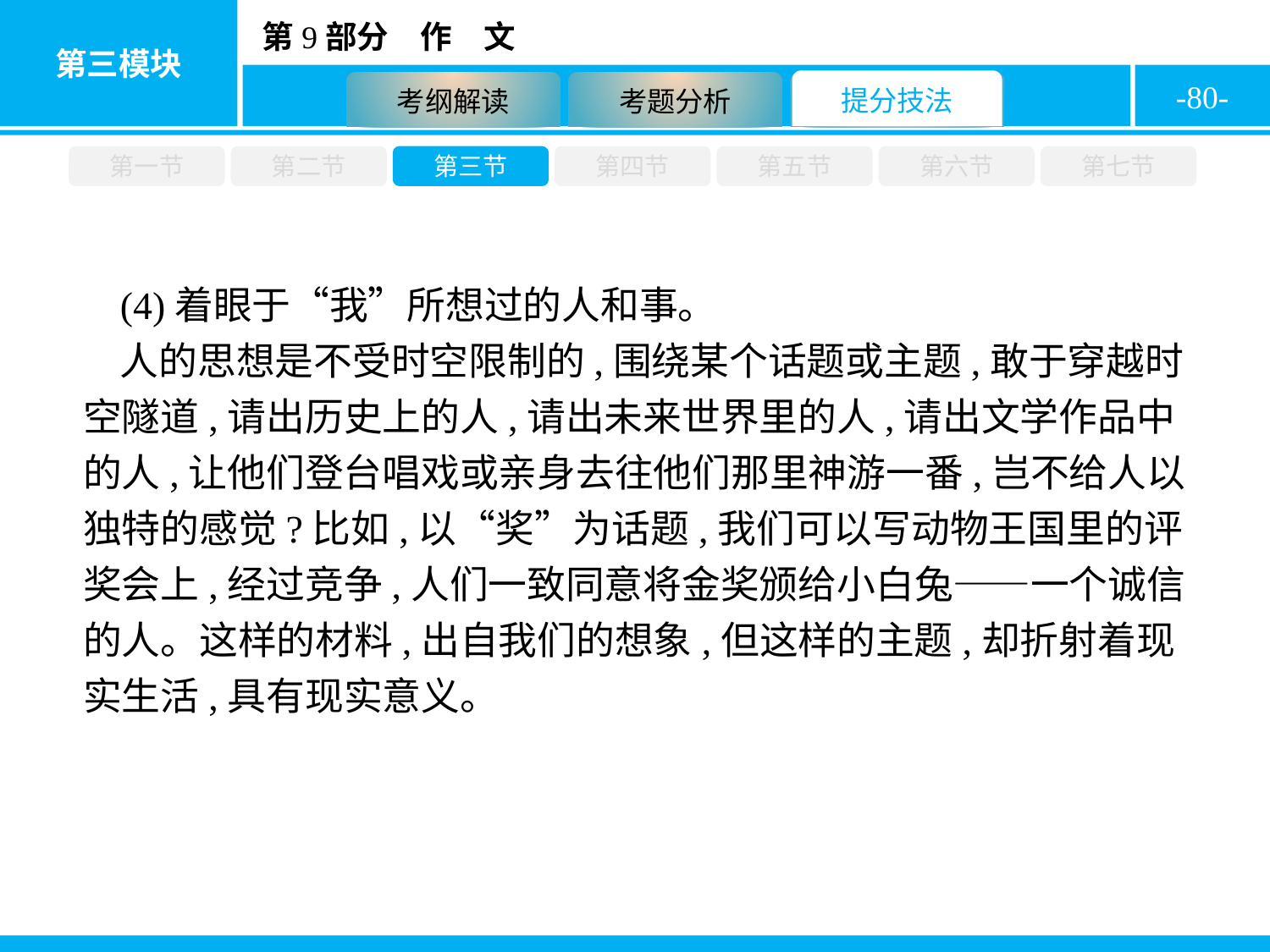

-80-
第一节
第二节
第三节
第四节
第五节
第六节
第七节
(4)着眼于“我”所想过的人和事。
人的思想是不受时空限制的,围绕某个话题或主题,敢于穿越时空隧道,请出历史上的人,请出未来世界里的人,请出文学作品中的人,让他们登台唱戏或亲身去往他们那里神游一番,岂不给人以独特的感觉?比如,以“奖”为话题,我们可以写动物王国里的评奖会上,经过竞争,人们一致同意将金奖颁给小白兔——一个诚信的人。这样的材料,出自我们的想象,但这样的主题,却折射着现实生活,具有现实意义。